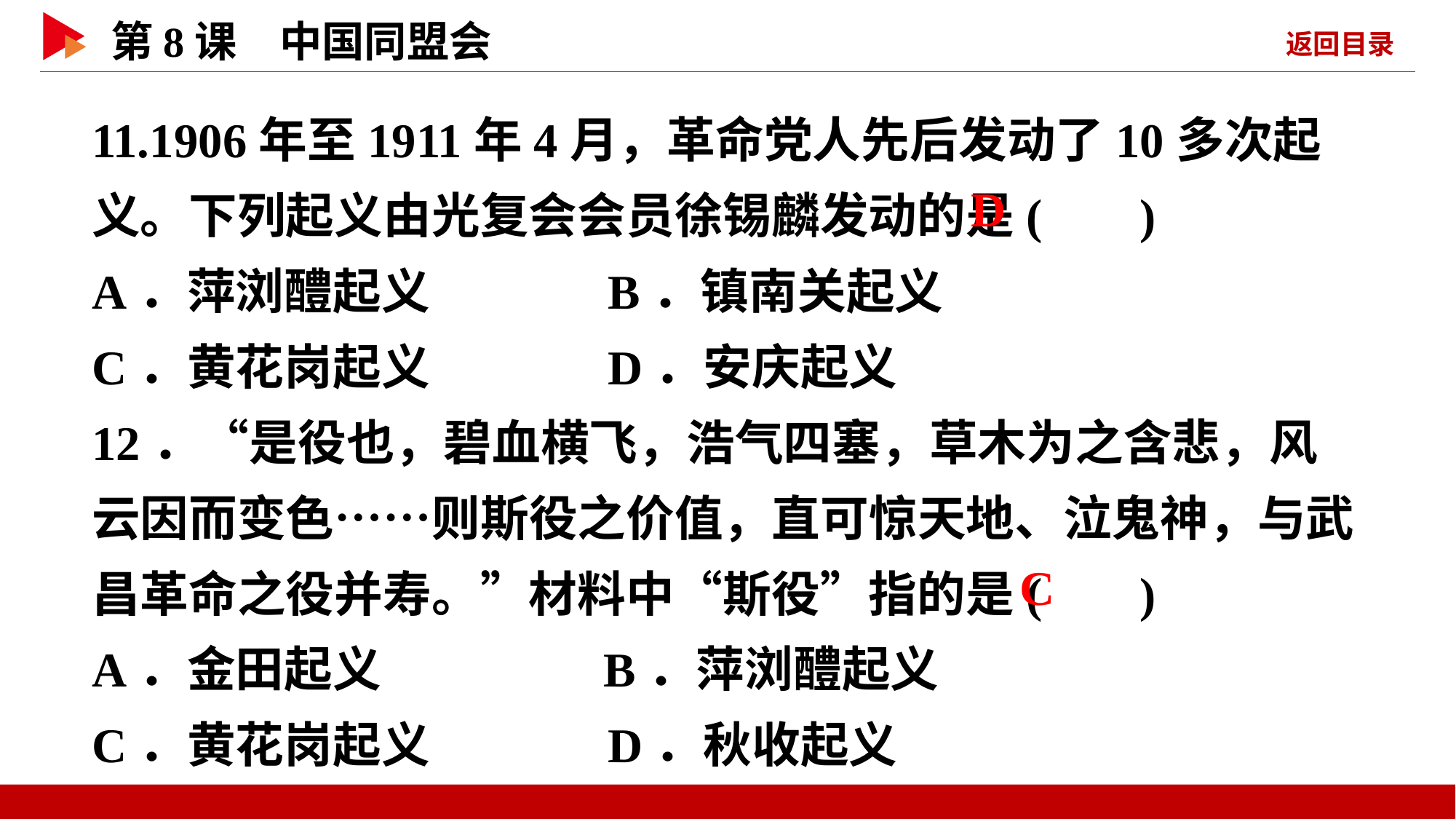

11.1906年至1911年4月，革命党人先后发动了10多次起义。下列起义由光复会会员徐锡麟发动的是(        )
A．萍浏醴起义               B．镇南关起义
C．黄花岗起义               D．安庆起义
12．“是役也，碧血横飞，浩气四塞，草木为之含悲，风云因而变色……则斯役之价值，直可惊天地、泣鬼神，与武昌革命之役并寿。”材料中“斯役”指的是(        )
A．金田起义                   B．萍浏醴起义
C．黄花岗起义               D．秋收起义
   D
   C